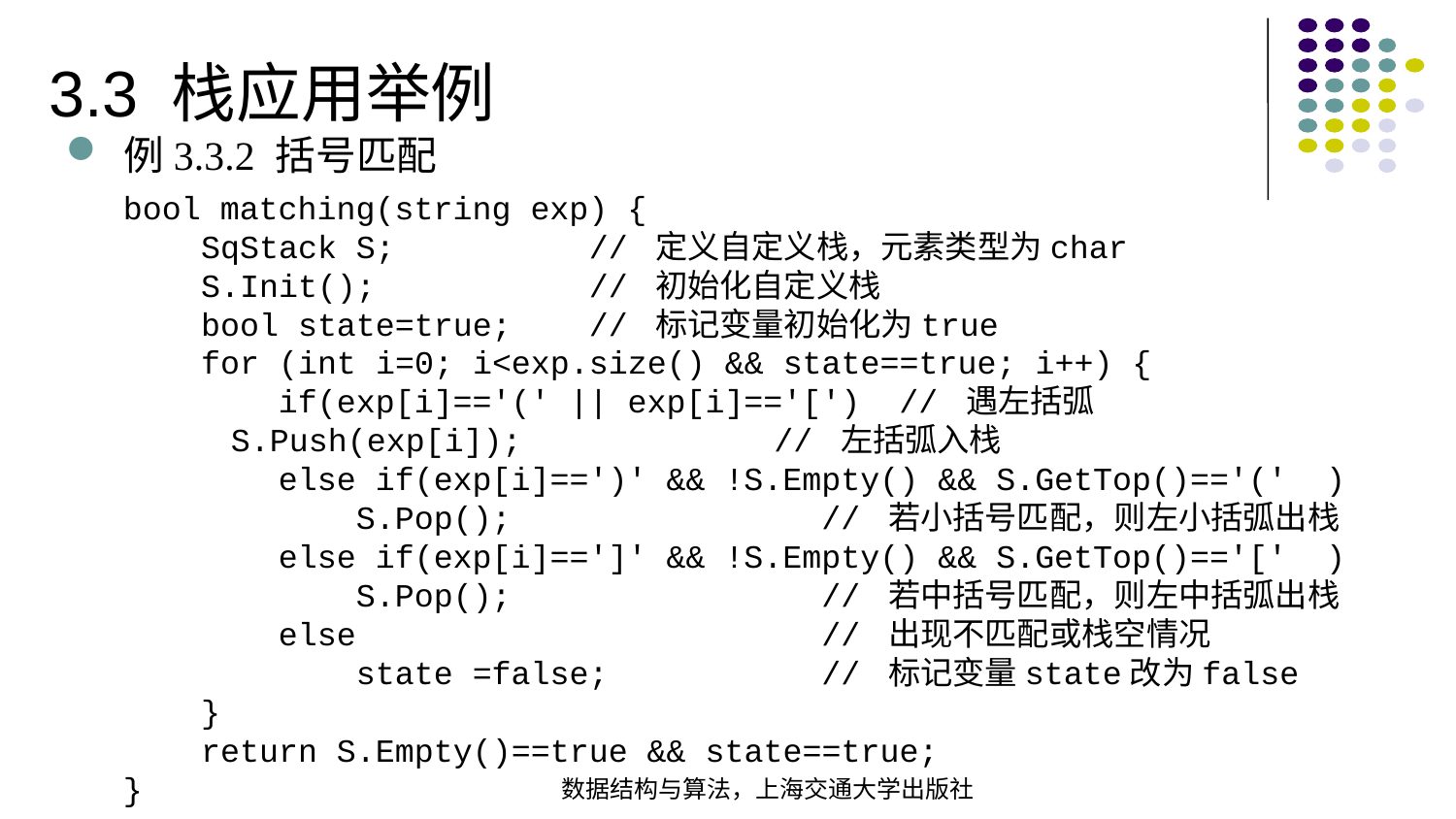

3.3 栈应用举例
例3.3.2 括号匹配
bool matching(string exp) {    SqStack S;          // 定义自定义栈，元素类型为char    S.Init();           // 初始化自定义栈    bool state=true;    // 标记变量初始化为true    for (int i=0; i<exp.size() && state==true; i++) {        if(exp[i]=='(' || exp[i]=='[')  // 遇左括弧            S.Push(exp[i]);             // 左括弧入栈        else if(exp[i]==')' && !S.Empty() && S.GetTop()=='('  )            S.Pop();                // 若小括号匹配，则左小括弧出栈
        else if(exp[i]==']' && !S.Empty() && S.GetTop()=='['  )            S.Pop();                // 若中括号匹配，则左中括弧出栈
        else                        // 出现不匹配或栈空情况            state =false;           // 标记变量state改为false    }    return S.Empty()==true && state==true;
}